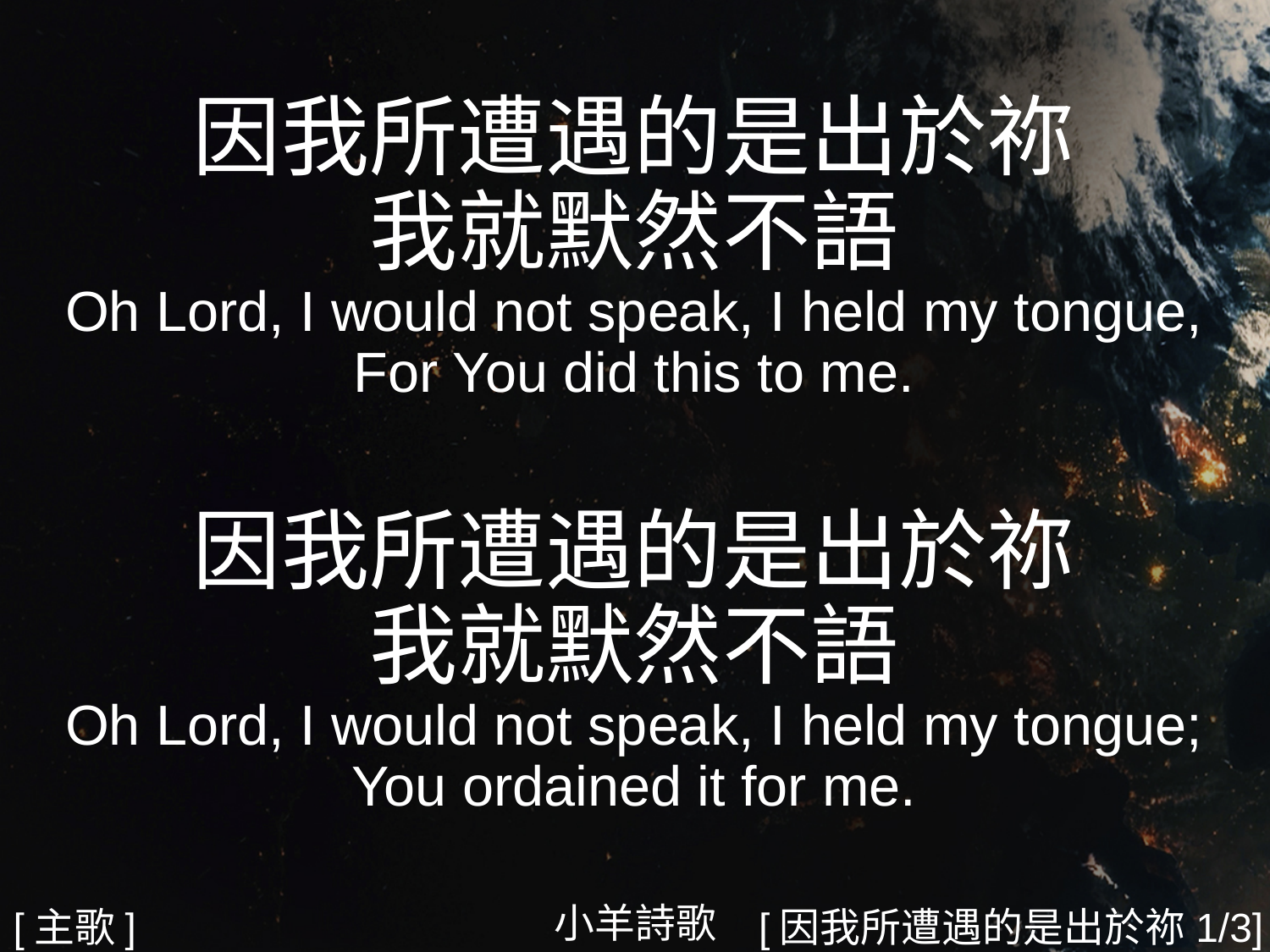

因我所遭遇的是出於祢
我就默然不語
Oh Lord, I would not speak, I held my tongue,
For You did this to me.

因我所遭遇的是出於祢
我就默然不語
Oh Lord, I would not speak, I held my tongue;
You ordained it for me.
#

小羊詩歌
[主歌]
[因我所遭遇的是出於祢1/3]